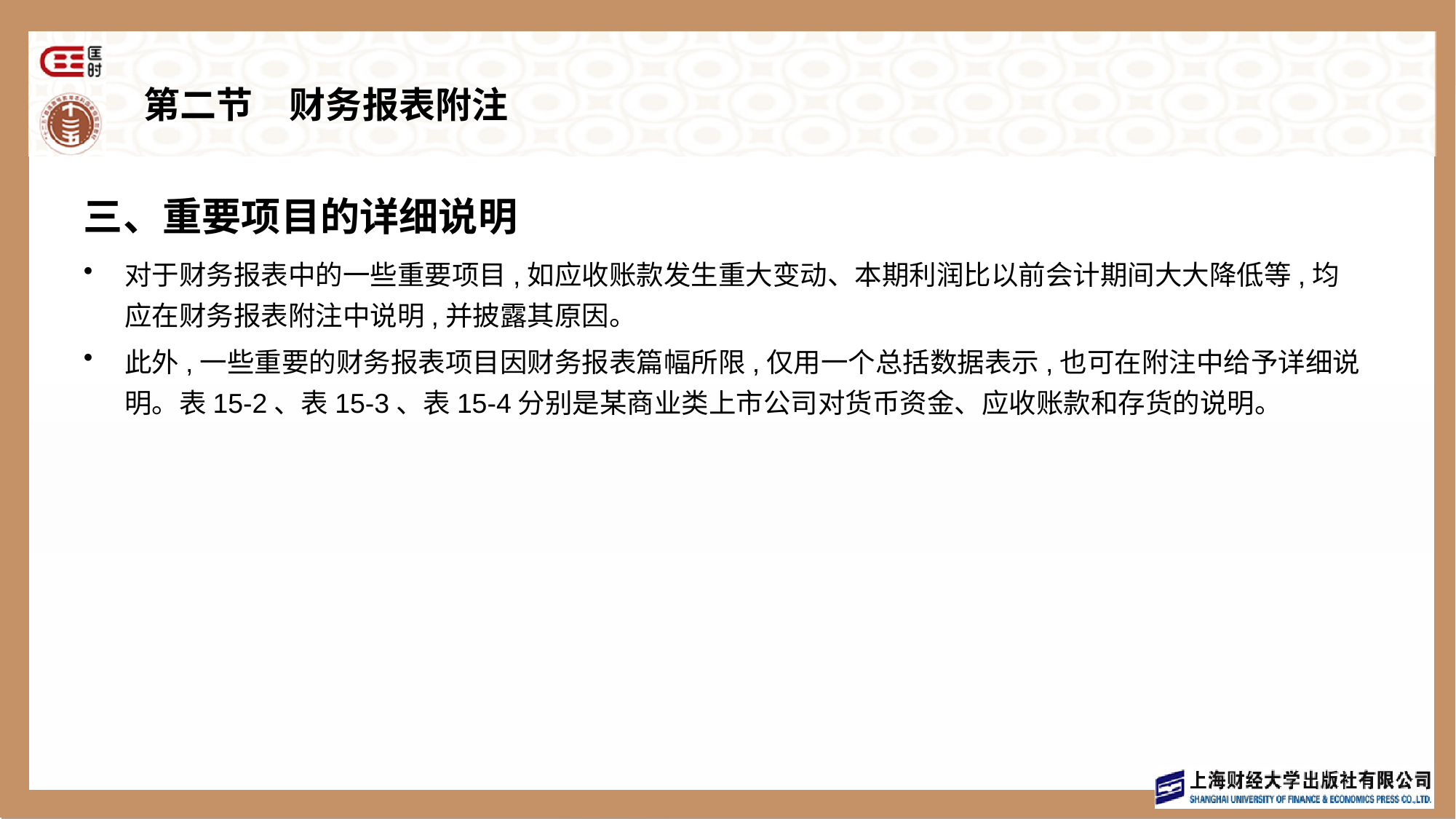

# 第二节　财务报表附注
三、重要项目的详细说明
对于财务报表中的一些重要项目,如应收账款发生重大变动、本期利润比以前会计期间大大降低等,均应在财务报表附注中说明,并披露其原因。
此外,一些重要的财务报表项目因财务报表篇幅所限,仅用一个总括数据表示,也可在附注中给予详细说明。表15-2、表15-3、表15-4分别是某商业类上市公司对货币资金、应收账款和存货的说明。